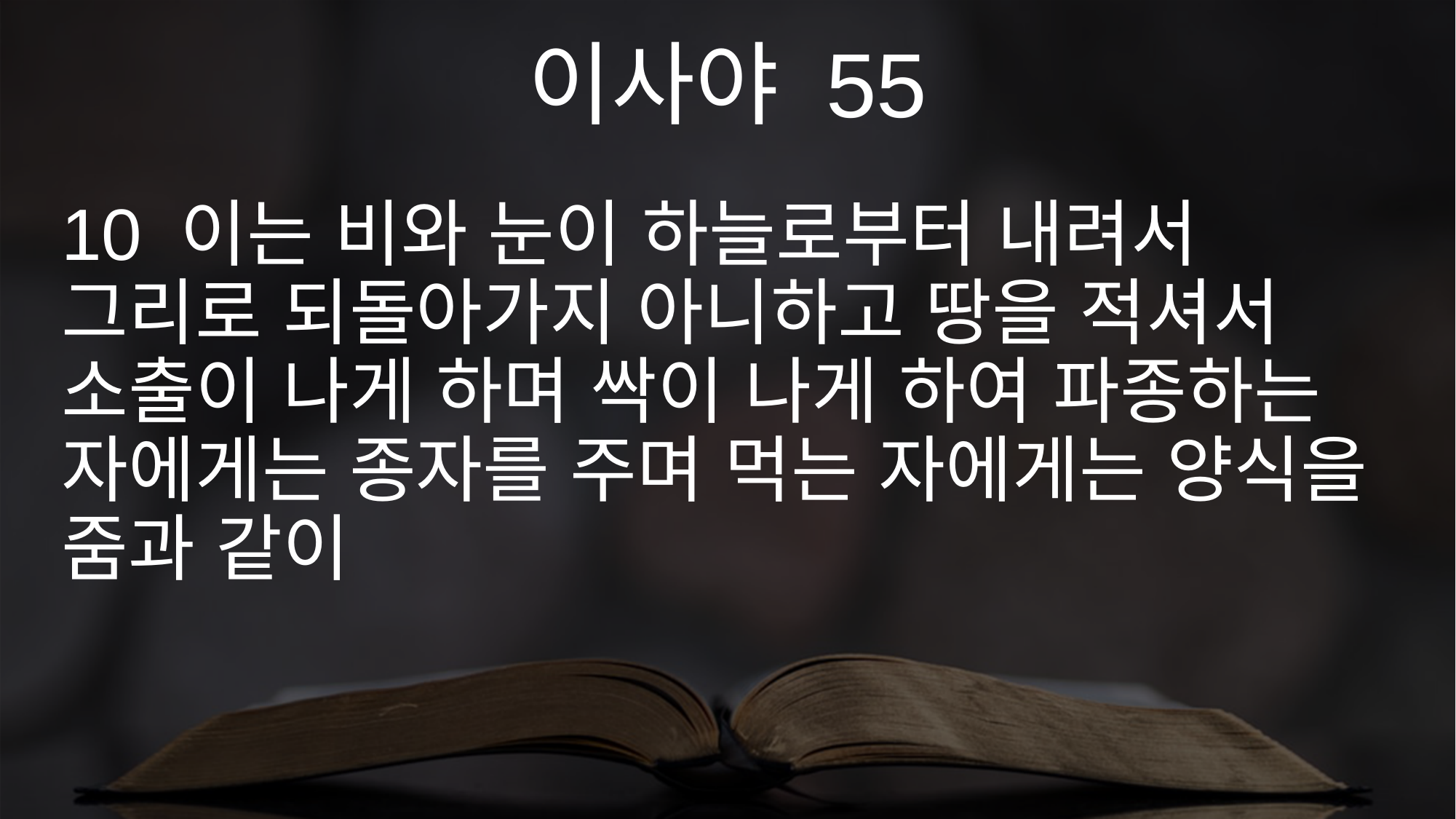

이사야 55
10 이는 비와 눈이 하늘로부터 내려서 그리로 되돌아가지 아니하고 땅을 적셔서 소출이 나게 하며 싹이 나게 하여 파종하는 자에게는 종자를 주며 먹는 자에게는 양식을 줌과 같이